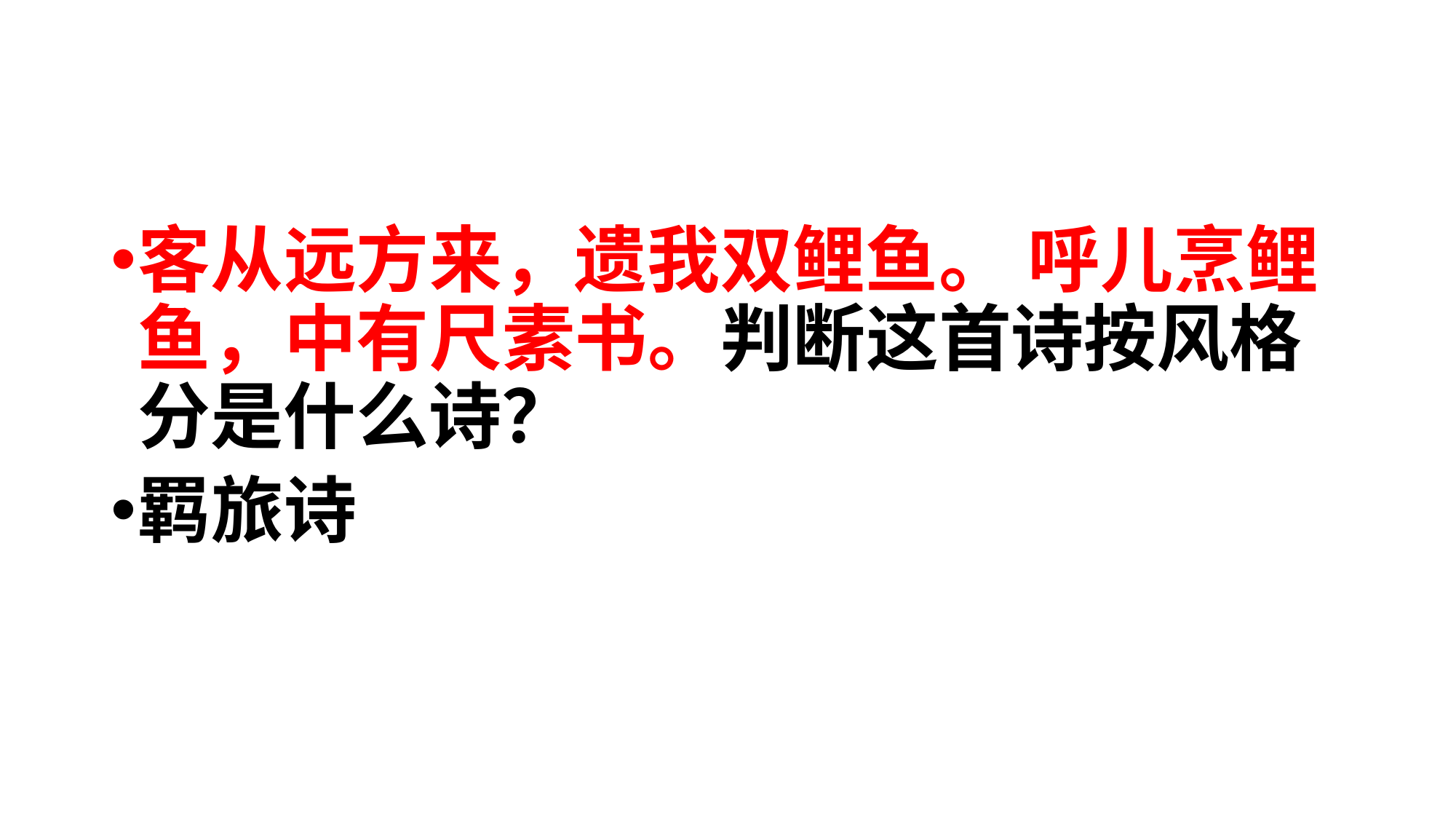

#
客从远方来，遗我双鲤鱼。 呼儿烹鲤鱼，中有尺素书。判断这首诗按风格分是什么诗？
羁旅诗